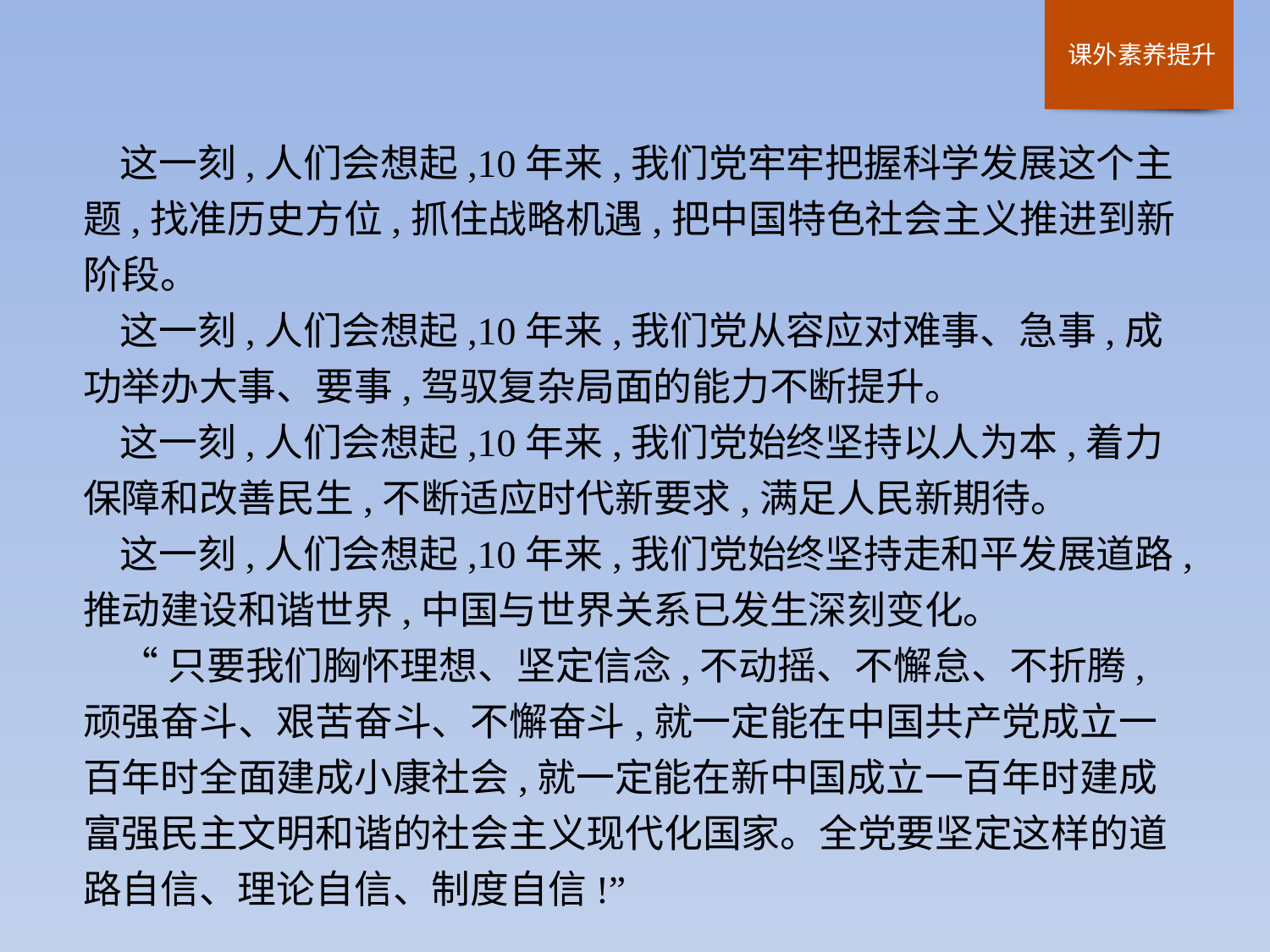

这一刻,人们会想起,10年来,我们党牢牢把握科学发展这个主题,找准历史方位,抓住战略机遇,把中国特色社会主义推进到新阶段。
这一刻,人们会想起,10年来,我们党从容应对难事、急事,成功举办大事、要事,驾驭复杂局面的能力不断提升。
这一刻,人们会想起,10年来,我们党始终坚持以人为本,着力保障和改善民生,不断适应时代新要求,满足人民新期待。
这一刻,人们会想起,10年来,我们党始终坚持走和平发展道路,推动建设和谐世界,中国与世界关系已发生深刻变化。
“只要我们胸怀理想、坚定信念,不动摇、不懈怠、不折腾,顽强奋斗、艰苦奋斗、不懈奋斗,就一定能在中国共产党成立一百年时全面建成小康社会,就一定能在新中国成立一百年时建成富强民主文明和谐的社会主义现代化国家。全党要坚定这样的道路自信、理论自信、制度自信!”